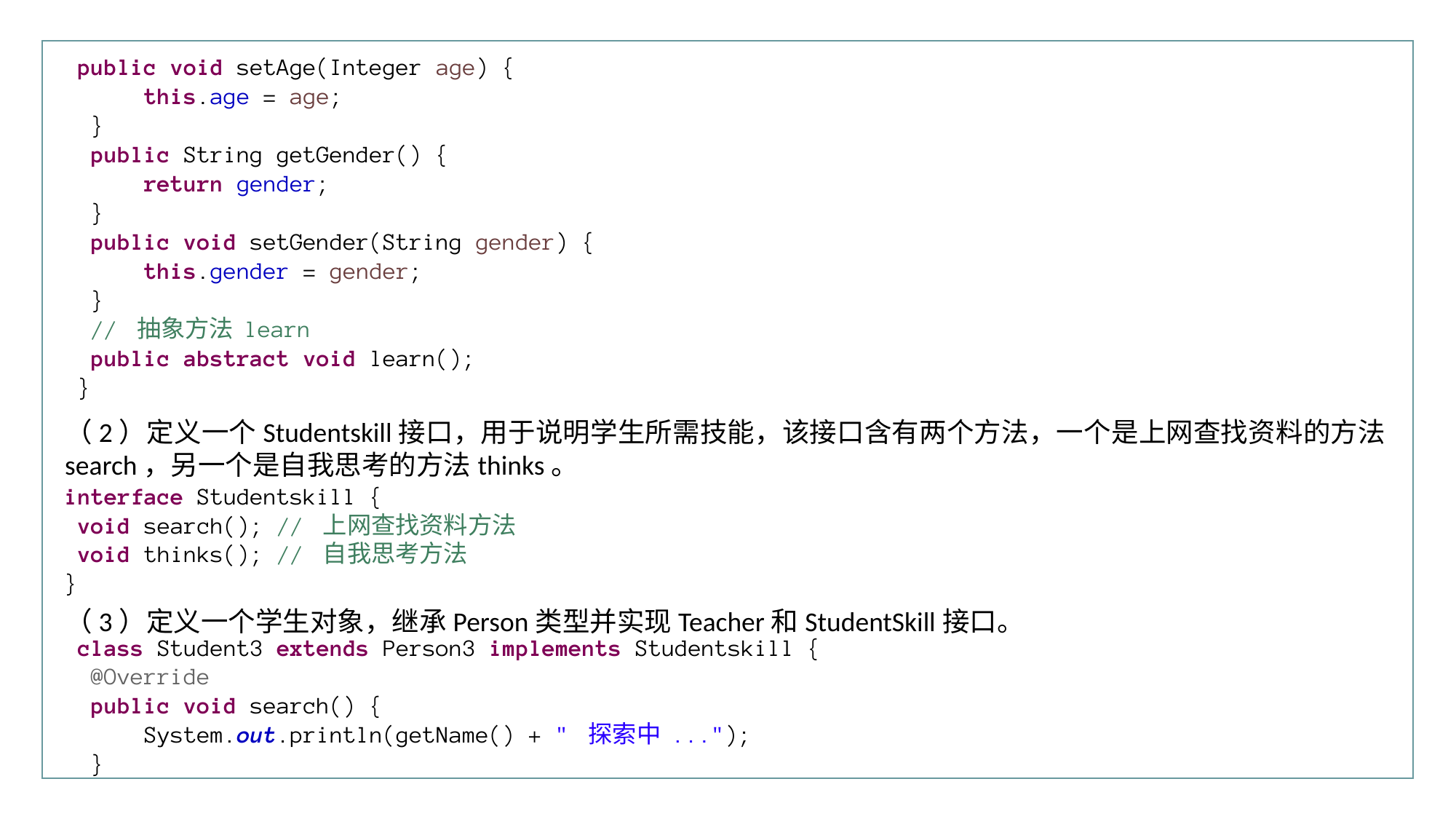

行业PPT模板http://www.XX.com/hangye/

public void setAge(Integer age) {
     this.age = age;
 }
 public String getGender() {
     return gender;
 }
 public void setGender(String gender) {
     this.gender = gender;
 }
 // 抽象方法 learn
 public abstract void learn();
}
（2）定义一个Studentskill接口，用于说明学生所需技能，该接口含有两个方法，一个是上网查找资料的方法search，另一个是自我思考的方法thinks。
interface Studentskill {
 void search(); // 上网查找资料方法
 void thinks(); // 自我思考方法
}
（3）定义一个学生对象，继承Person类型并实现Teacher和StudentSkill接口。
class Student3 extends Person3 implements Studentskill {
 @Override
 public void search() {
     System.out.println(getName() + " 探索中 ...");
 }